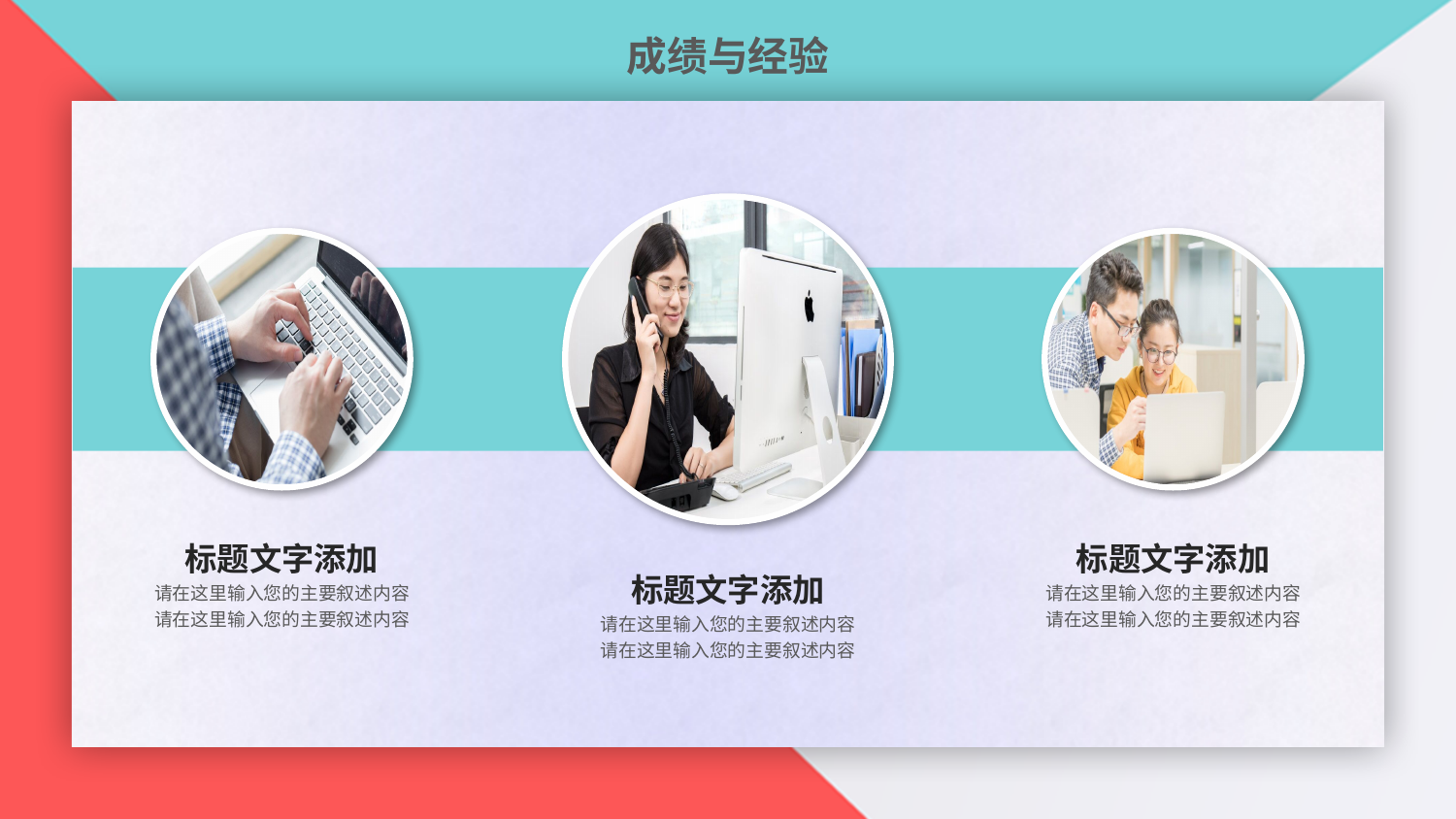

成绩与经验

标题文字添加
请在这里输入您的主要叙述内容
请在这里输入您的主要叙述内容
标题文字添加
请在这里输入您的主要叙述内容
请在这里输入您的主要叙述内容
标题文字添加
请在这里输入您的主要叙述内容
请在这里输入您的主要叙述内容